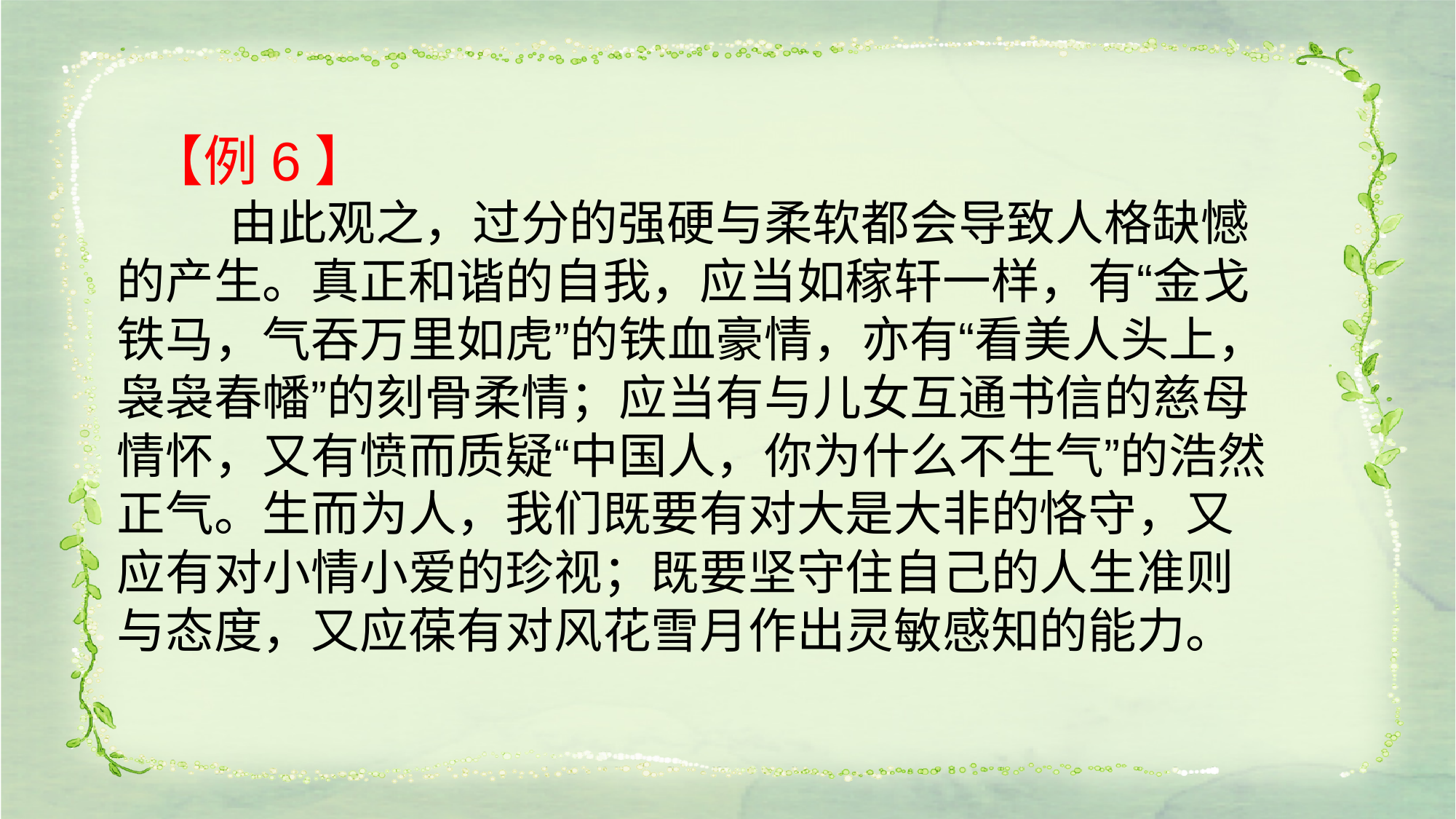

【例6】
      由此观之，过分的强硬与柔软都会导致人格缺憾的产生。真正和谐的自我，应当如稼轩一样，有“金戈铁马，气吞万里如虎”的铁血豪情，亦有“看美人头上，袅袅春幡”的刻骨柔情；应当有与儿女互通书信的慈母情怀，又有愤而质疑“中国人，你为什么不生气”的浩然正气。生而为人，我们既要有对大是大非的恪守，又应有对小情小爱的珍视；既要坚守住自己的人生准则与态度，又应葆有对风花雪月作出灵敏感知的能力。